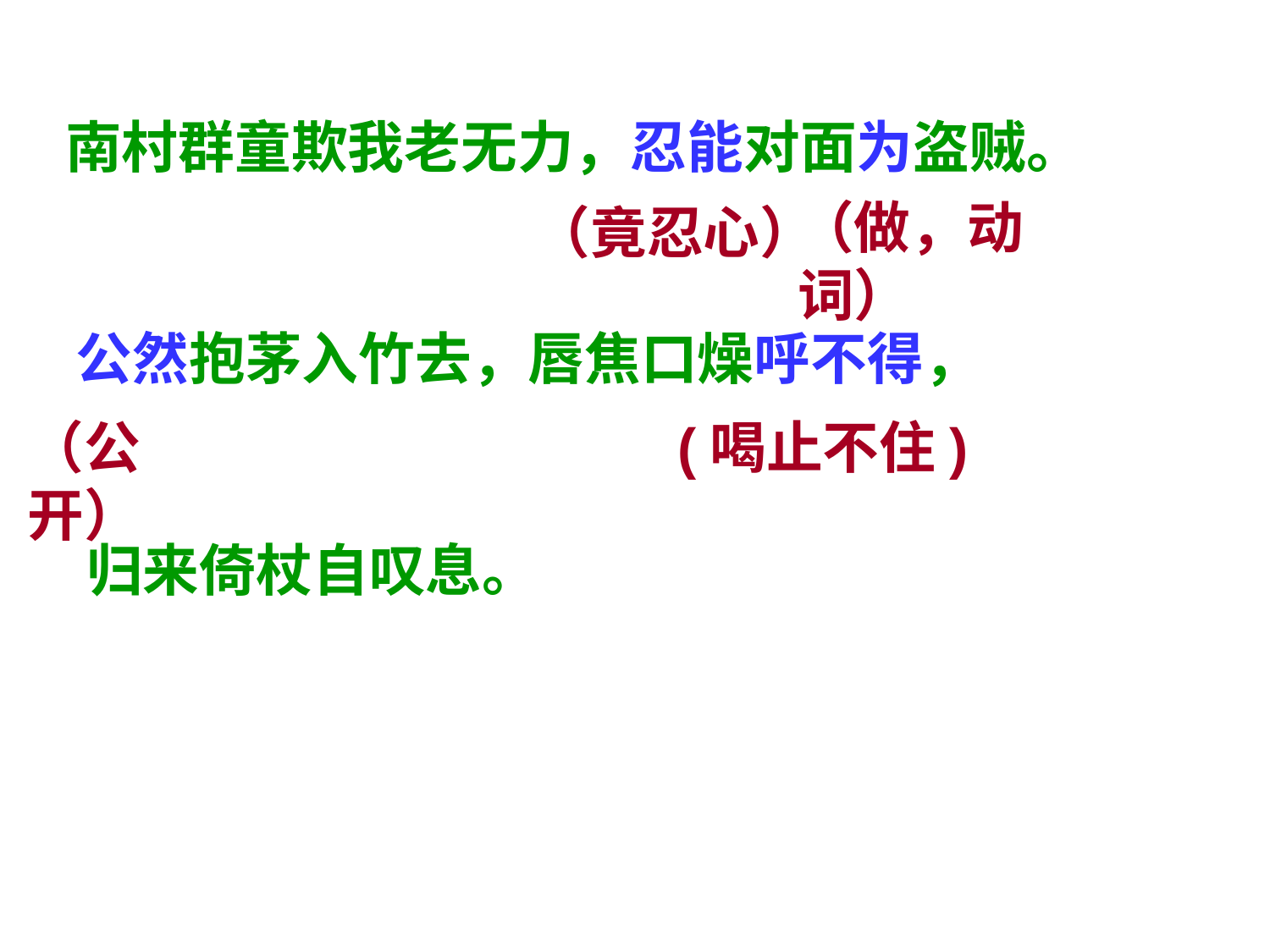

南村群童欺我老无力，忍能对面为盗贼。
（做，动词）
（竟忍心）
公然抱茅入竹去，唇焦口燥呼不得，
（公开）
(喝止不住)
归来倚杖自叹息。